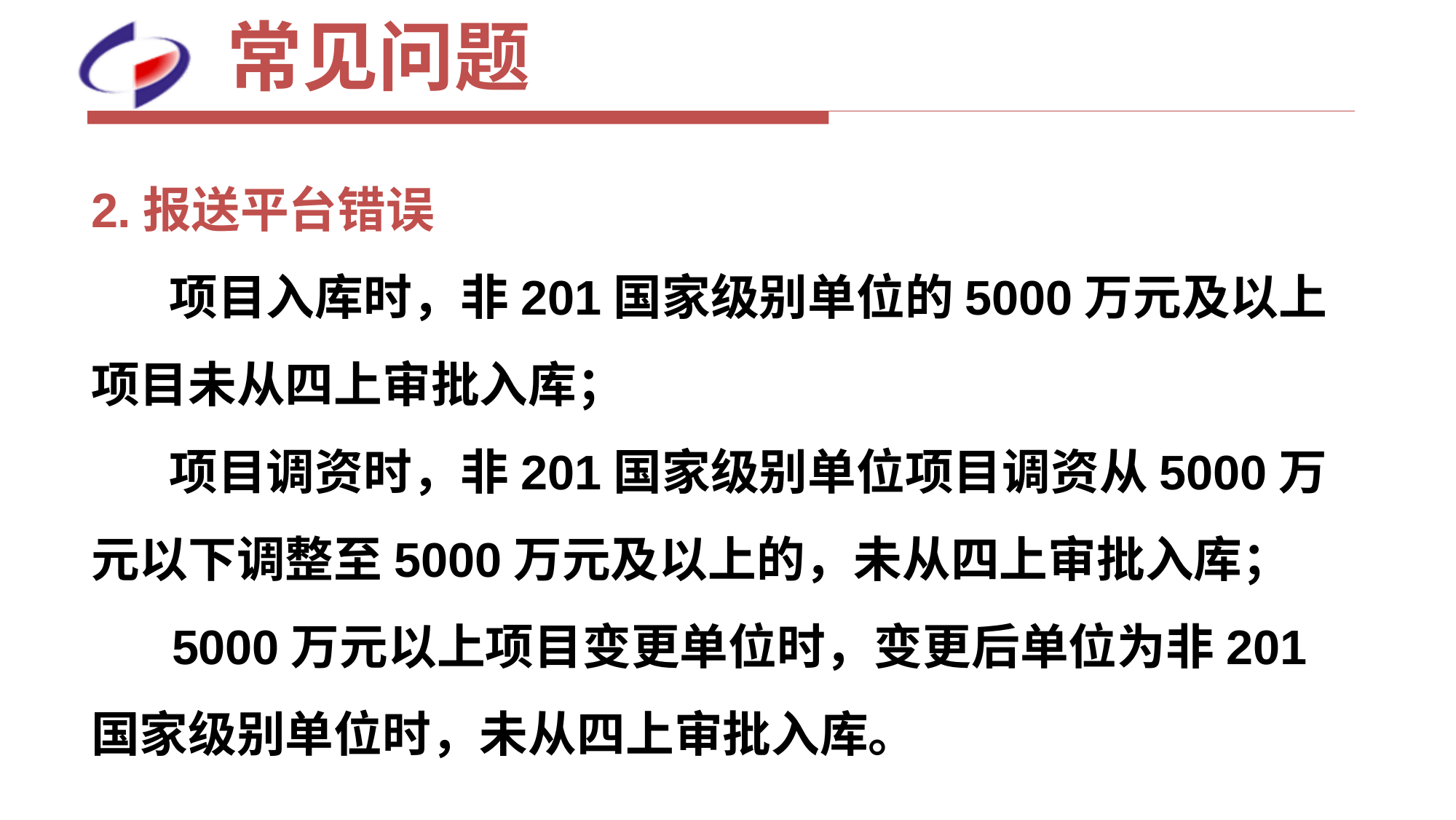

# 常见问题
2.报送平台错误
      项目入库时，非201国家级别单位的5000万元及以上项目未从四上审批入库；
      项目调资时，非201国家级别单位项目调资从5000万元以下调整至5000万元及以上的，未从四上审批入库；
      5000万元以上项目变更单位时，变更后单位为非201国家级别单位时，未从四上审批入库。